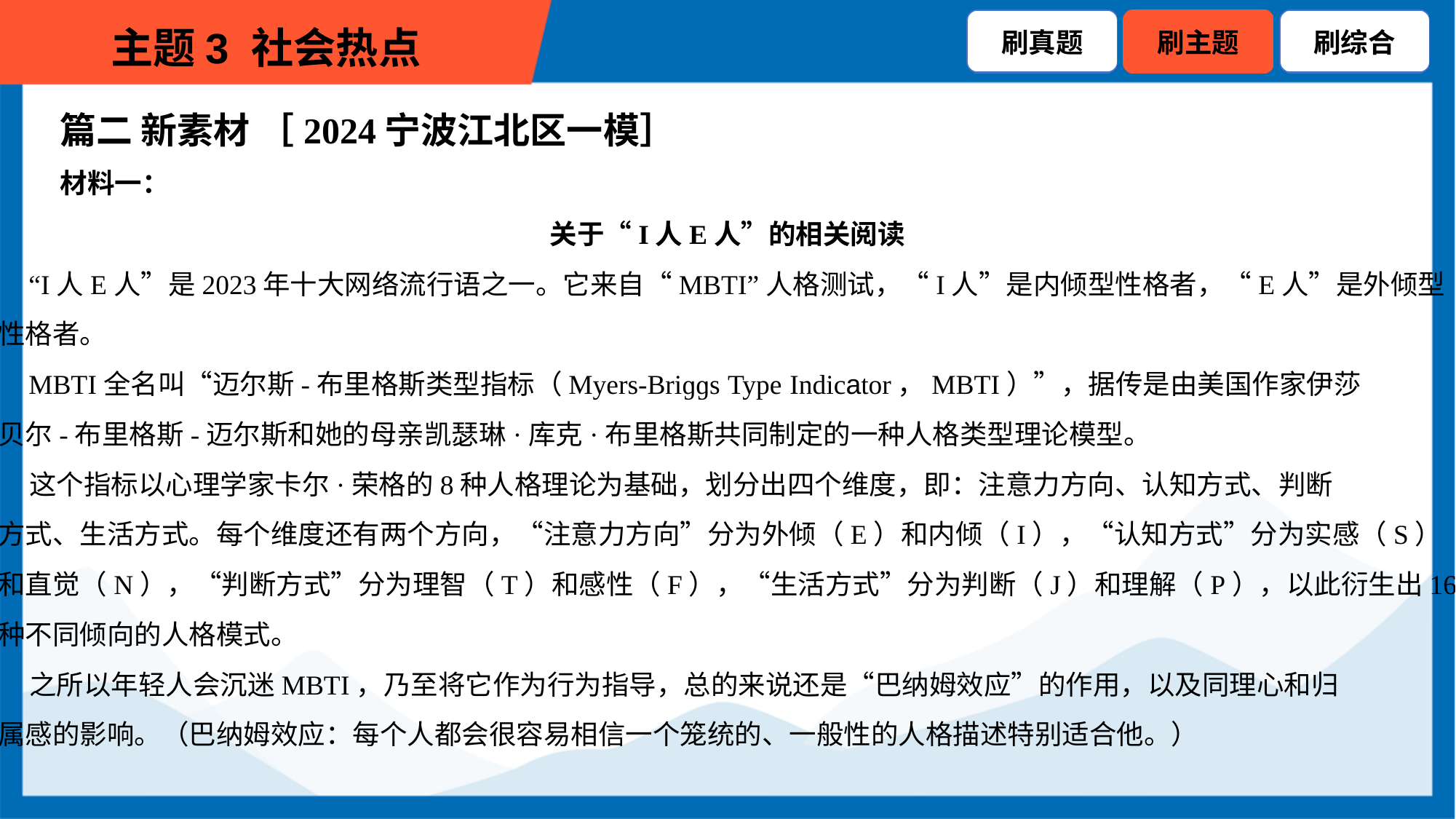

篇二 新素材 ［2024宁波江北区一模］
材料一：
关于“I人E人”的相关阅读
    “I人E人”是2023年十大网络流行语之一。它来自“MBTI”人格测试，“I人”是内倾型性格者，“E人”是外倾型
性格者。
    MBTI全名叫“迈尔斯-布里格斯类型指标（Myers-Briɡɡs Type Indicator，MBTI）”，据传是由美国作家伊莎
贝尔-布里格斯-迈尔斯和她的母亲凯瑟琳·库克·布里格斯共同制定的一种人格类型理论模型。
    这个指标以心理学家卡尔·荣格的8种人格理论为基础，划分出四个维度，即：注意力方向、认知方式、判断
方式、生活方式。每个维度还有两个方向，“注意力方向”分为外倾（E）和内倾（I），“认知方式”分为实感（S）
和直觉（N），“判断方式”分为理智（T）和感性（F），“生活方式”分为判断（J）和理解（P），以此衍生出16
种不同倾向的人格模式。
    之所以年轻人会沉迷MBTI，乃至将它作为行为指导，总的来说还是“巴纳姆效应”的作用，以及同理心和归
属感的影响。（巴纳姆效应：每个人都会很容易相信一个笼统的、一般性的人格描述特别适合他。）